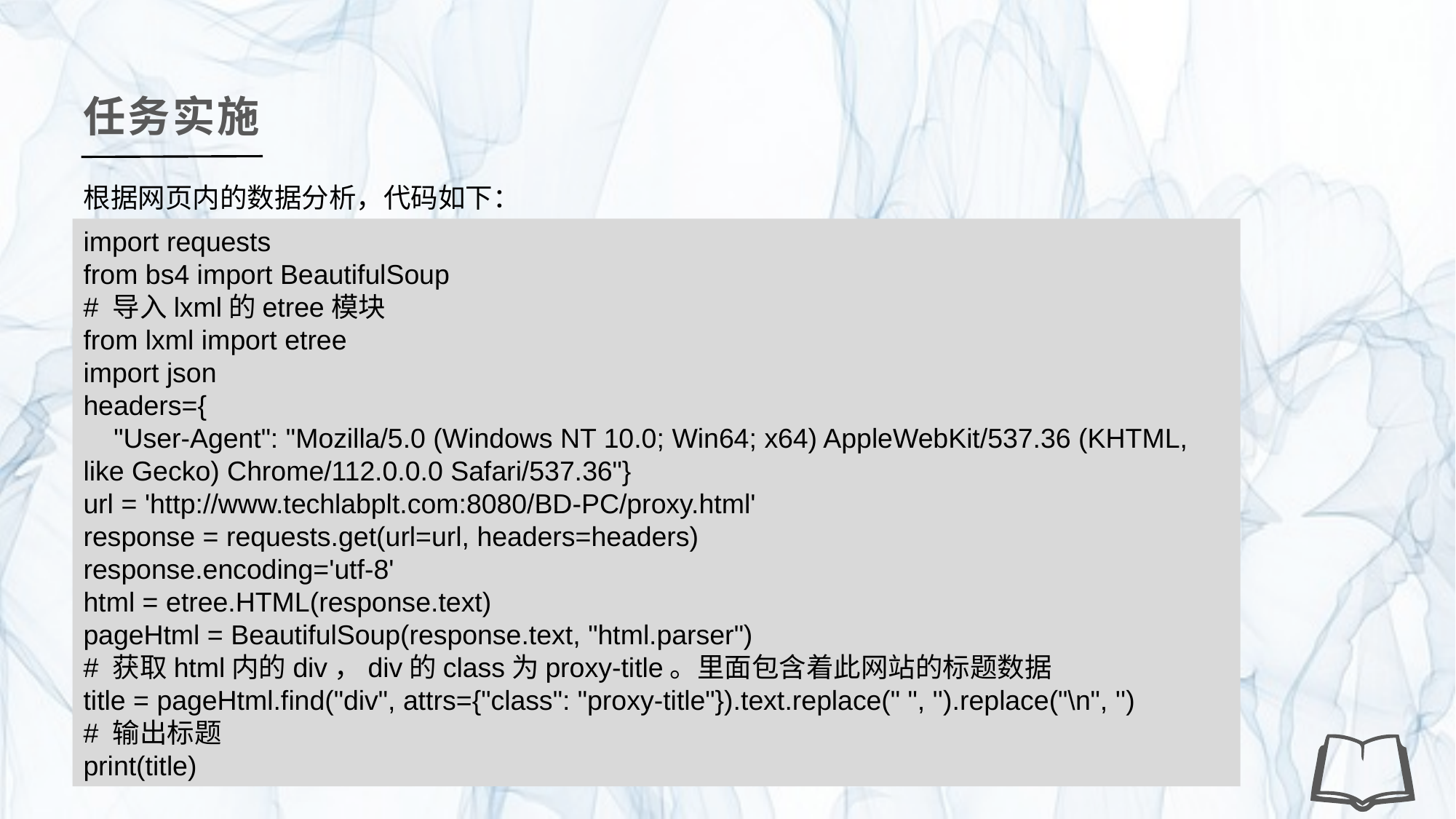

任务实施
根据网页内的数据分析，代码如下：
import requests
from bs4 import BeautifulSoup
# 导入lxml的etree模块
from lxml import etree
import json
headers={
    "User-Agent": "Mozilla/5.0 (Windows NT 10.0; Win64; x64) AppleWebKit/537.36 (KHTML, like Gecko) Chrome/112.0.0.0 Safari/537.36"}
url = 'http://www.techlabplt.com:8080/BD-PC/proxy.html'
response = requests.get(url=url, headers=headers)
response.encoding='utf-8'
html = etree.HTML(response.text)
pageHtml = BeautifulSoup(response.text, "html.parser")
# 获取html内的div，div的class为proxy-title。里面包含着此网站的标题数据
title = pageHtml.find("div", attrs={"class": "proxy-title"}).text.replace(" ", '').replace("\n", '')
# 输出标题
print(title)

30